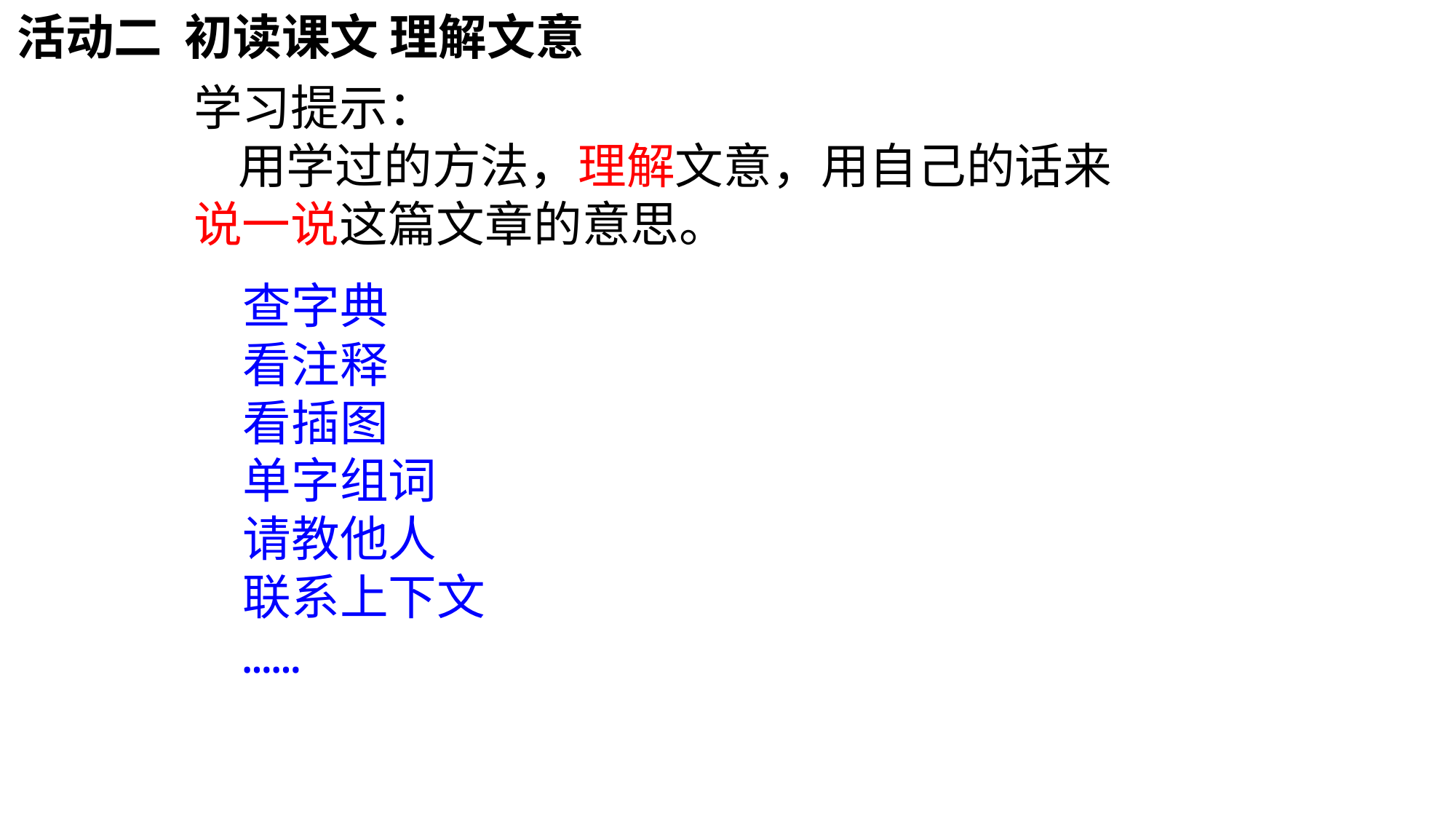

活动二  初读课文 理解文意
学习提示：
   用学过的方法，理解文意，用自己的话来说一说这篇文章的意思。
查字典
看注释
看插图
单字组词
请教他人
联系上下文
……